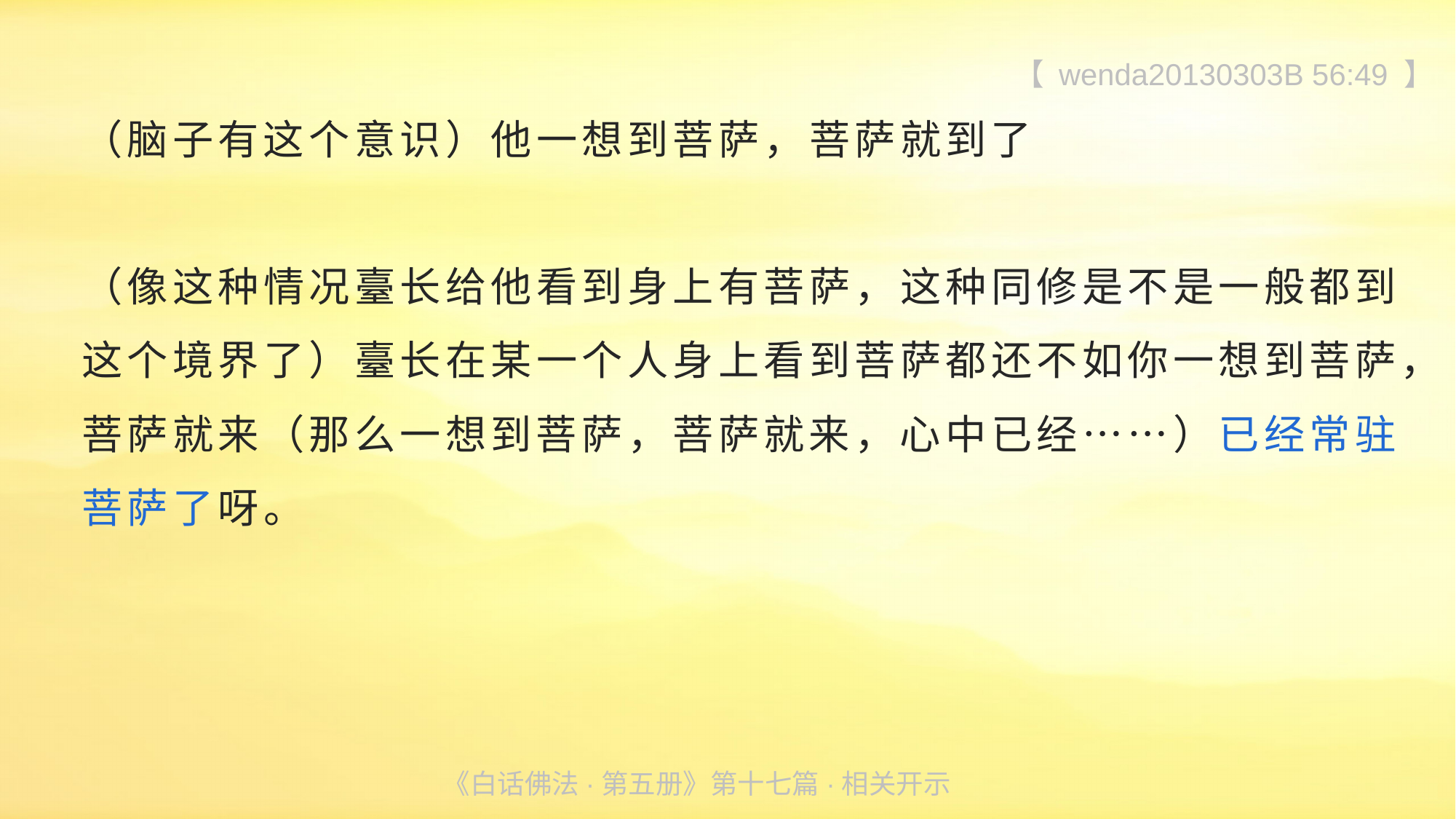

【 wenda20130303B 56:49 】
（脑子有这个意识）他一想到菩萨，菩萨就到了

（像这种情况臺长给他看到身上有菩萨，这种同修是不是一般都到这个境界了）臺长在某一个人身上看到菩萨都还不如你一想到菩萨，菩萨就来（那么一想到菩萨，菩萨就来，心中已经……）已经常驻菩萨了呀。

《白话佛法·第五册》第十七篇·相关开示